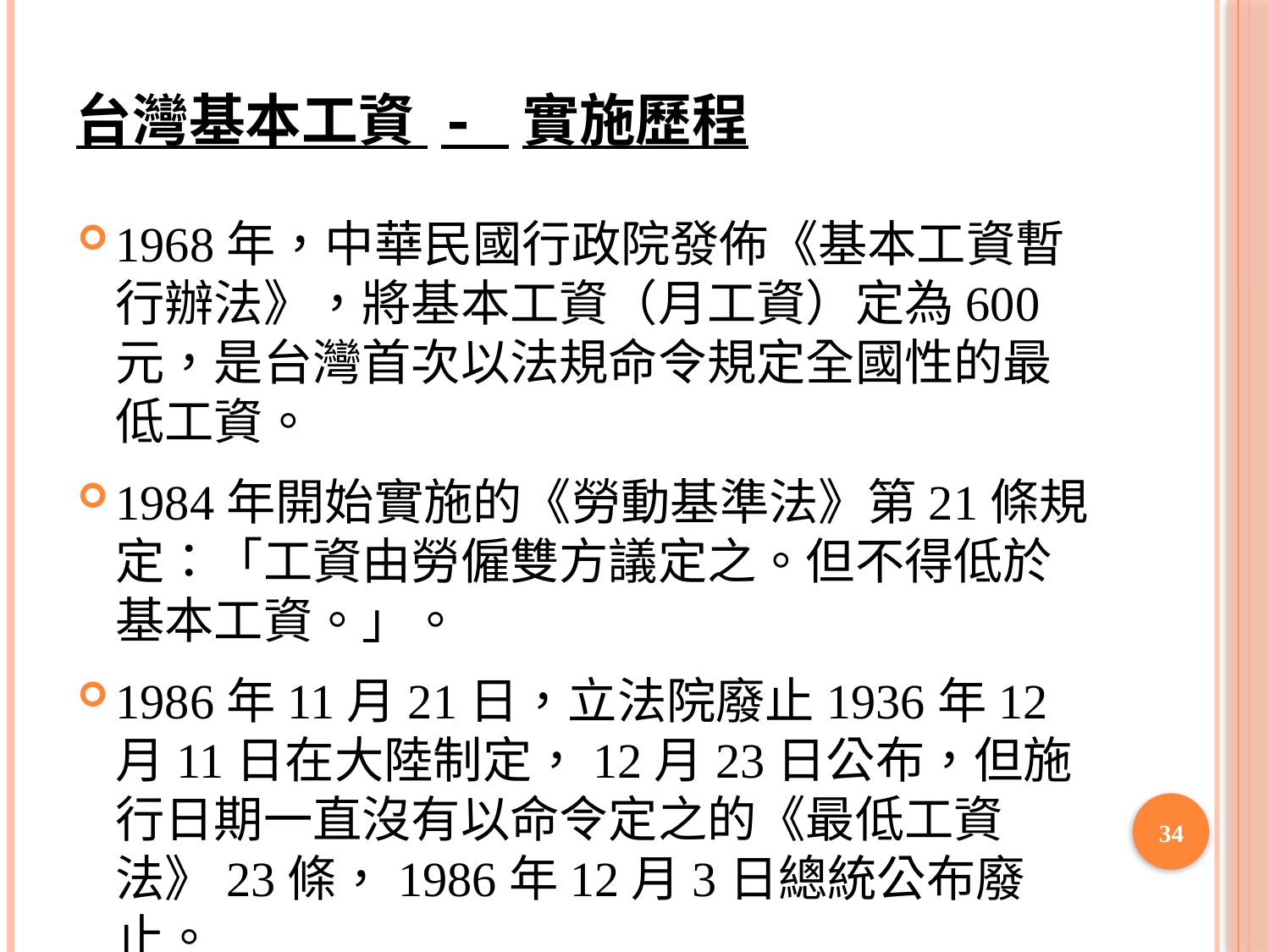

# 台灣基本工資 - 實施歷程
1968年，中華民國行政院發佈《基本工資暫行辦法》，將基本工資（月工資）定為600元，是台灣首次以法規命令規定全國性的最低工資。
1984年開始實施的《勞動基準法》第21條規定：「工資由勞僱雙方議定之。但不得低於基本工資。」。
1986年11月21日，立法院廢止1936年12月11日在大陸制定，12月23日公布，但施行日期一直沒有以命令定之的《最低工資法》23條，1986年12月3日總統公布廢止。

34